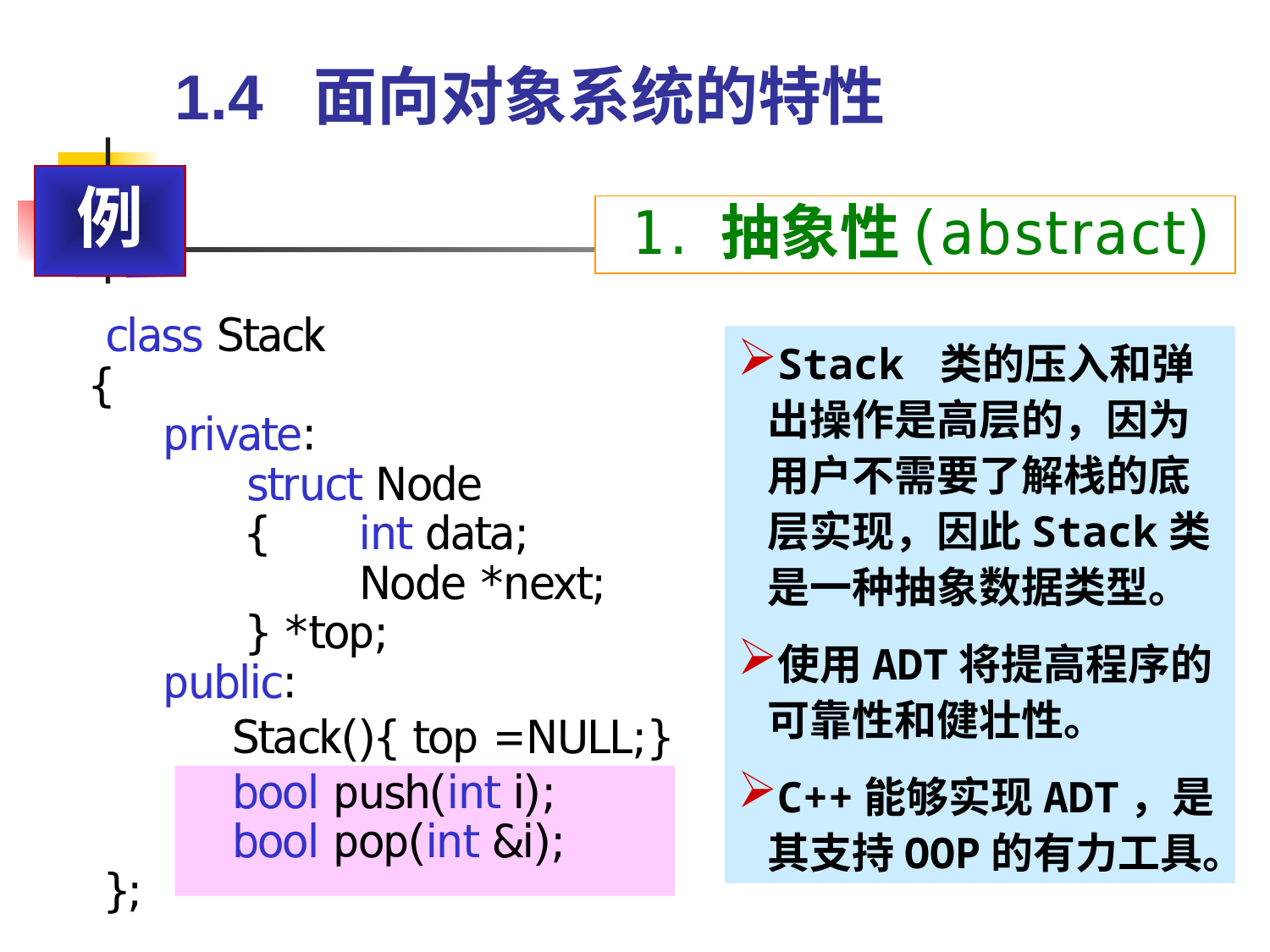

# 1.4  面向对象系统的特性
例
 1. 抽象性(abstract)
  class Stack
 {
      private:
	   struct Node
	   {	  int data;
		  Node *next;
	   } *top;
      public:
	  Stack(){ top =NULL;}
	  bool push(int i);
	  bool pop(int &i);
  };
Stack 类的压入和弹出操作是高层的，因为用户不需要了解栈的底层实现，因此Stack类是一种抽象数据类型。
使用ADT将提高程序的可靠性和健壮性。
C++能够实现ADT，是其支持OOP的有力工具。